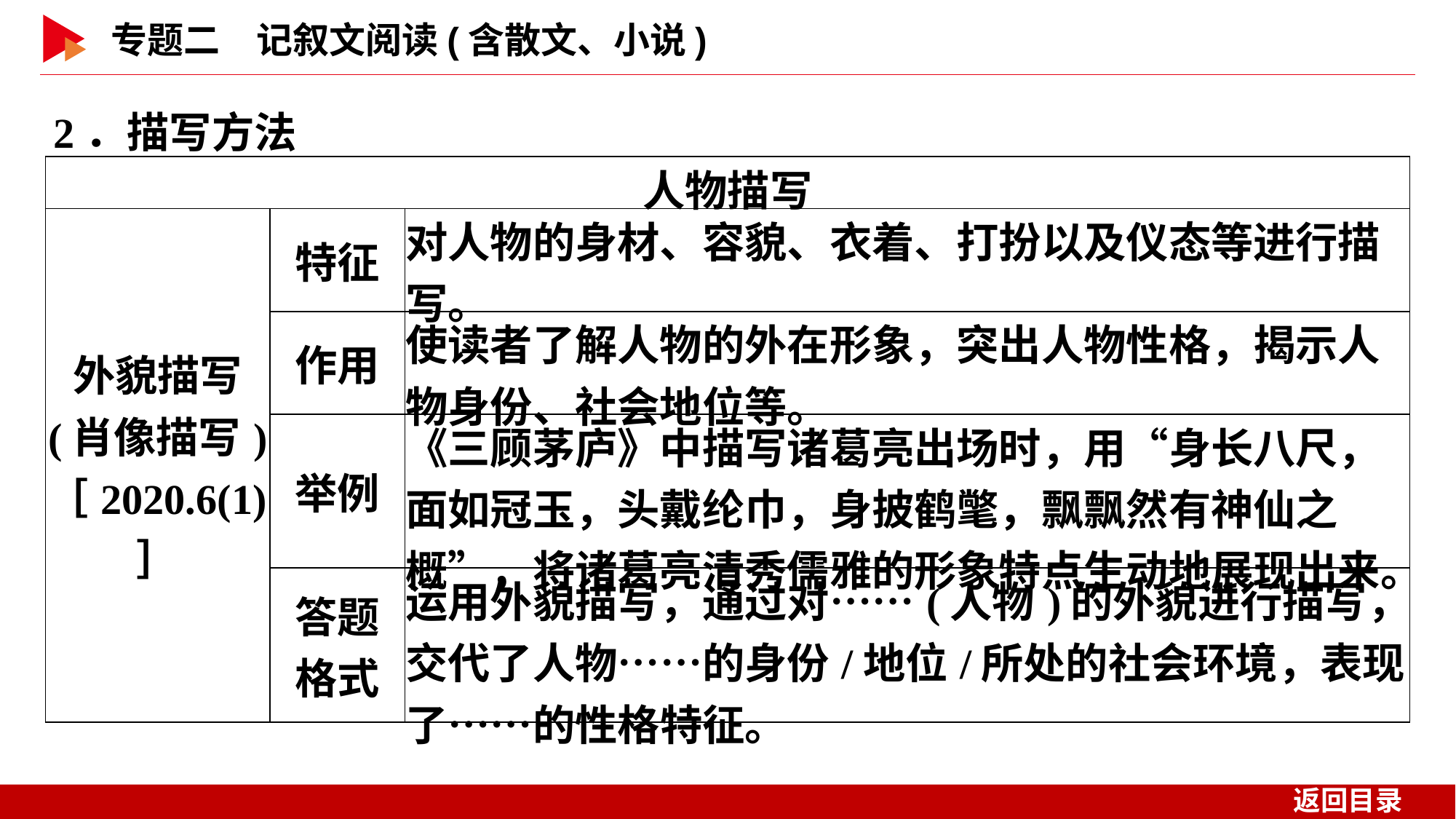

2．描写方法
| 人物描写 |  |  |
| --- | --- | --- |
| 外貌描写 (肖像描写) ［2020.6(1)］ | 特征 | 对人物的身材、容貌、衣着、打扮以及仪态等进行描写。 |
|  | 作用 | 使读者了解人物的外在形象，突出人物性格，揭示人物身份、社会地位等。 |
|  | 举例 | 《三顾茅庐》中描写诸葛亮出场时，用“身长八尺，面如冠玉，头戴纶巾，身披鹤氅，飘飘然有神仙之概”，将诸葛亮清秀儒雅的形象特点生动地展现出来。 |
|  | 答题 格式 | 运用外貌描写，通过对……(人物)的外貌进行描写，交代了人物……的身份/地位/所处的社会环境，表现了……的性格特征。 |